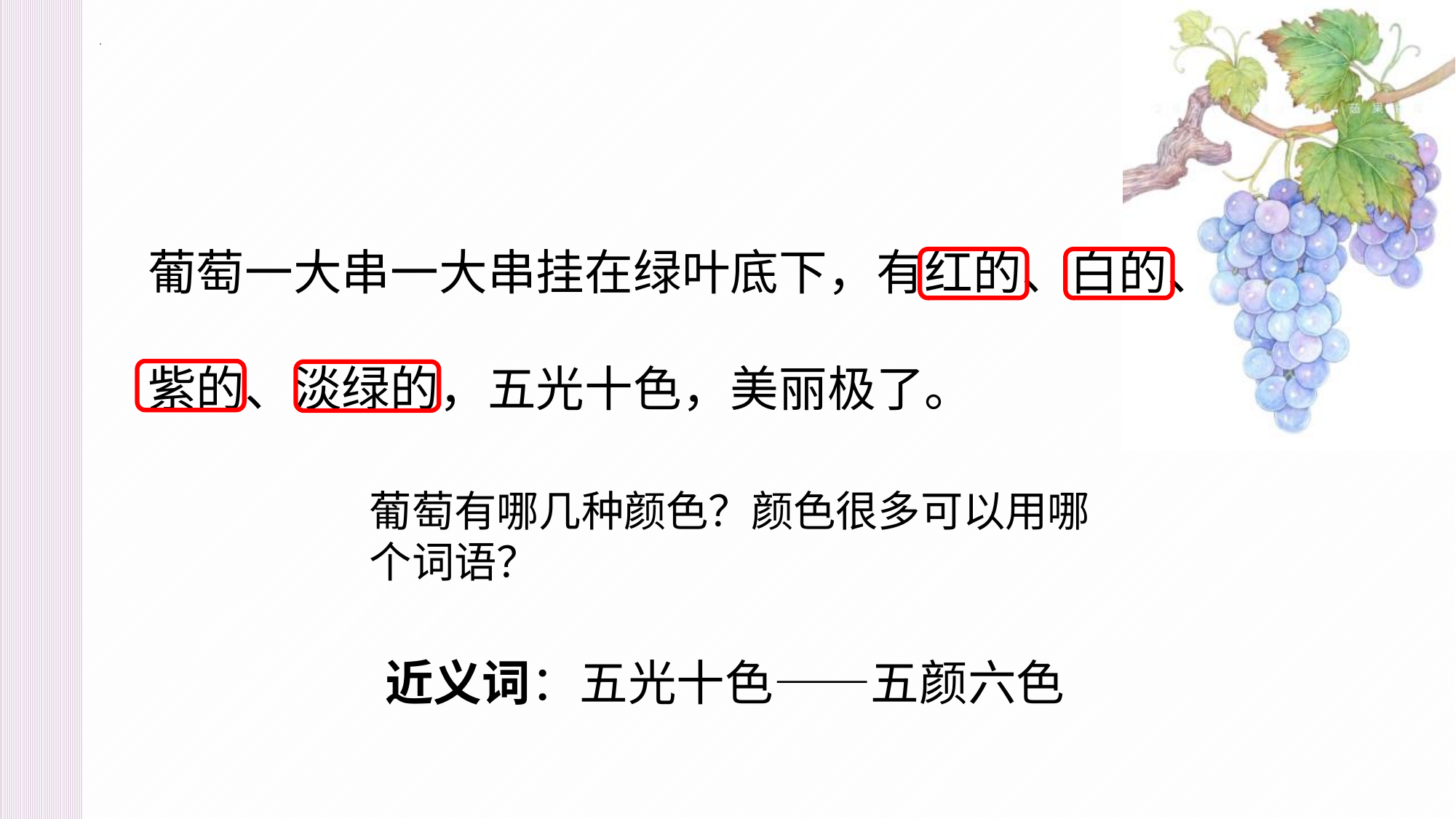

葡萄一大串一大串挂在绿叶底下，有红的、白的、

紫的、淡绿的，五光十色，美丽极了。

葡萄有哪几种颜色？颜色很多可以用哪个词语？
近义词：五光十色——五颜六色